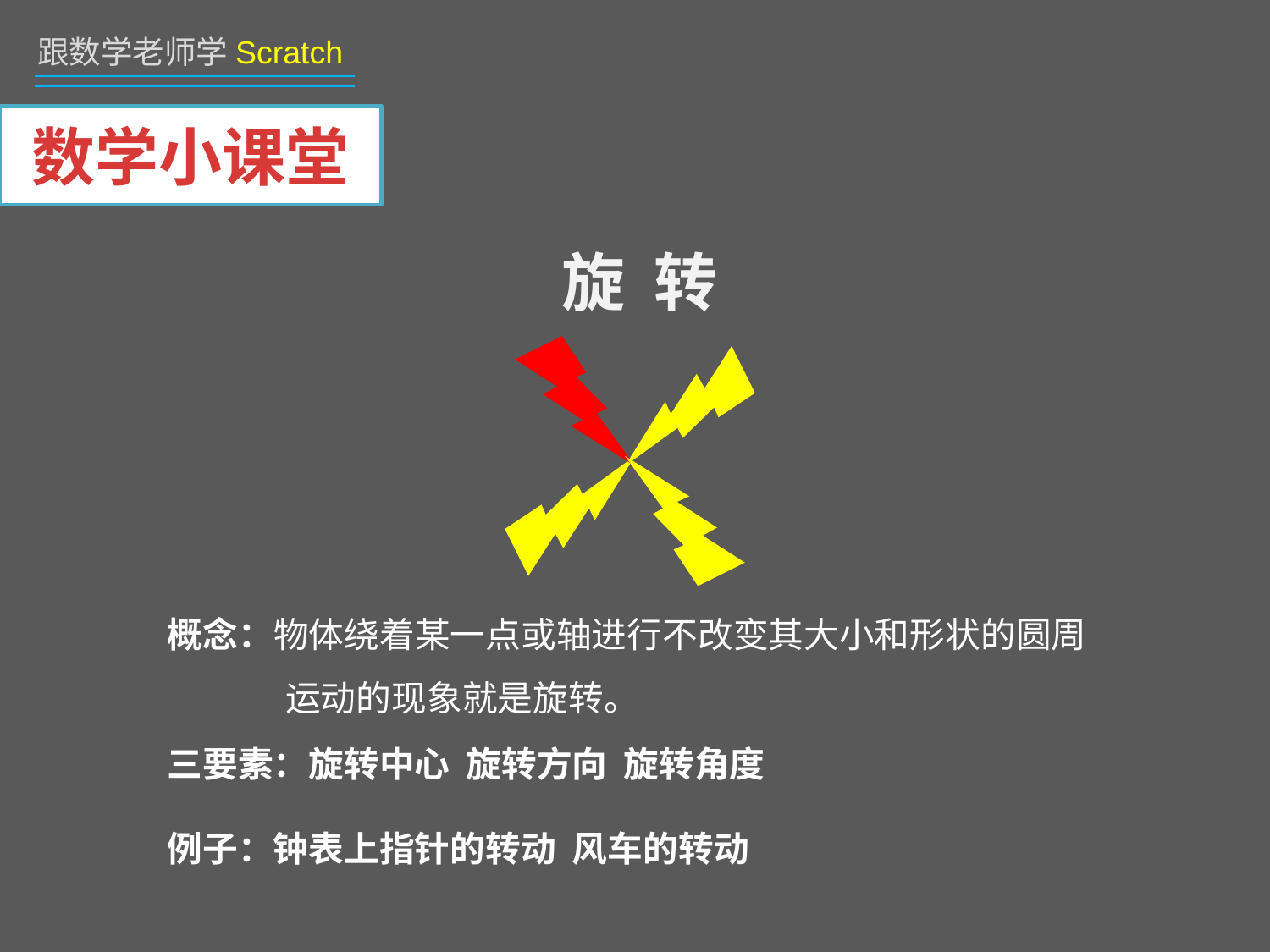

# 数学小课堂
旋  转

概念：物体绕着某一点或轴进行不改变其大小和形状的圆周
              运动的现象就是旋转。
三要素：旋转中心  旋转方向  旋转角度
例子：钟表上指针的转动  风车的转动